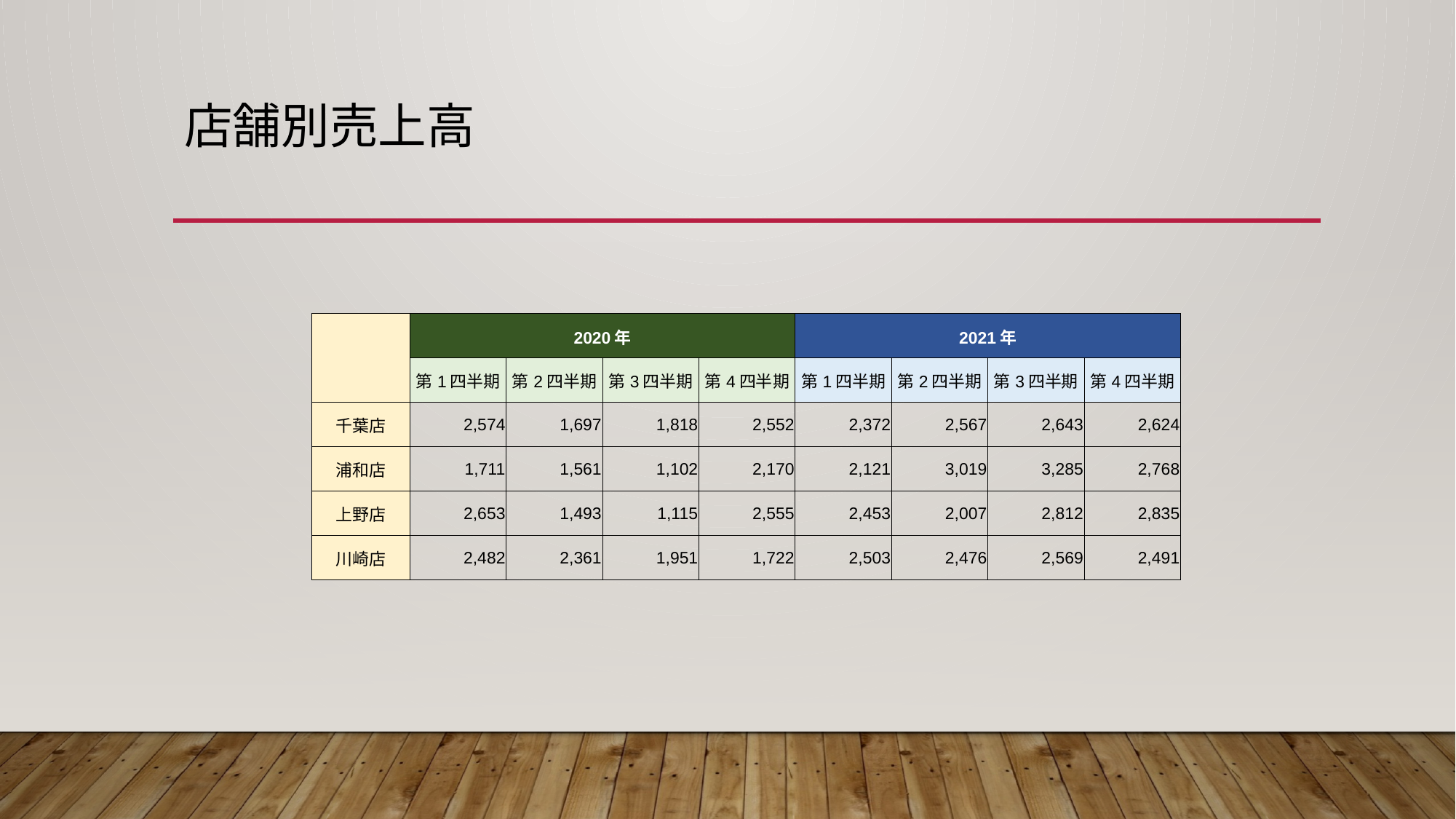

# 店舗別売上高
|  | 2020年 |  |  |  | 2021年 |  |  |  |
| --- | --- | --- | --- | --- | --- | --- | --- | --- |
|  | 第1四半期 | 第2四半期 | 第3四半期 | 第4四半期 | 第1四半期 | 第2四半期 | 第3四半期 | 第4四半期 |
| 千葉店 | 2,574 | 1,697 | 1,818 | 2,552 | 2,372 | 2,567 | 2,643 | 2,624 |
| 浦和店 | 1,711 | 1,561 | 1,102 | 2,170 | 2,121 | 3,019 | 3,285 | 2,768 |
| 上野店 | 2,653 | 1,493 | 1,115 | 2,555 | 2,453 | 2,007 | 2,812 | 2,835 |
| 川崎店 | 2,482 | 2,361 | 1,951 | 1,722 | 2,503 | 2,476 | 2,569 | 2,491 |